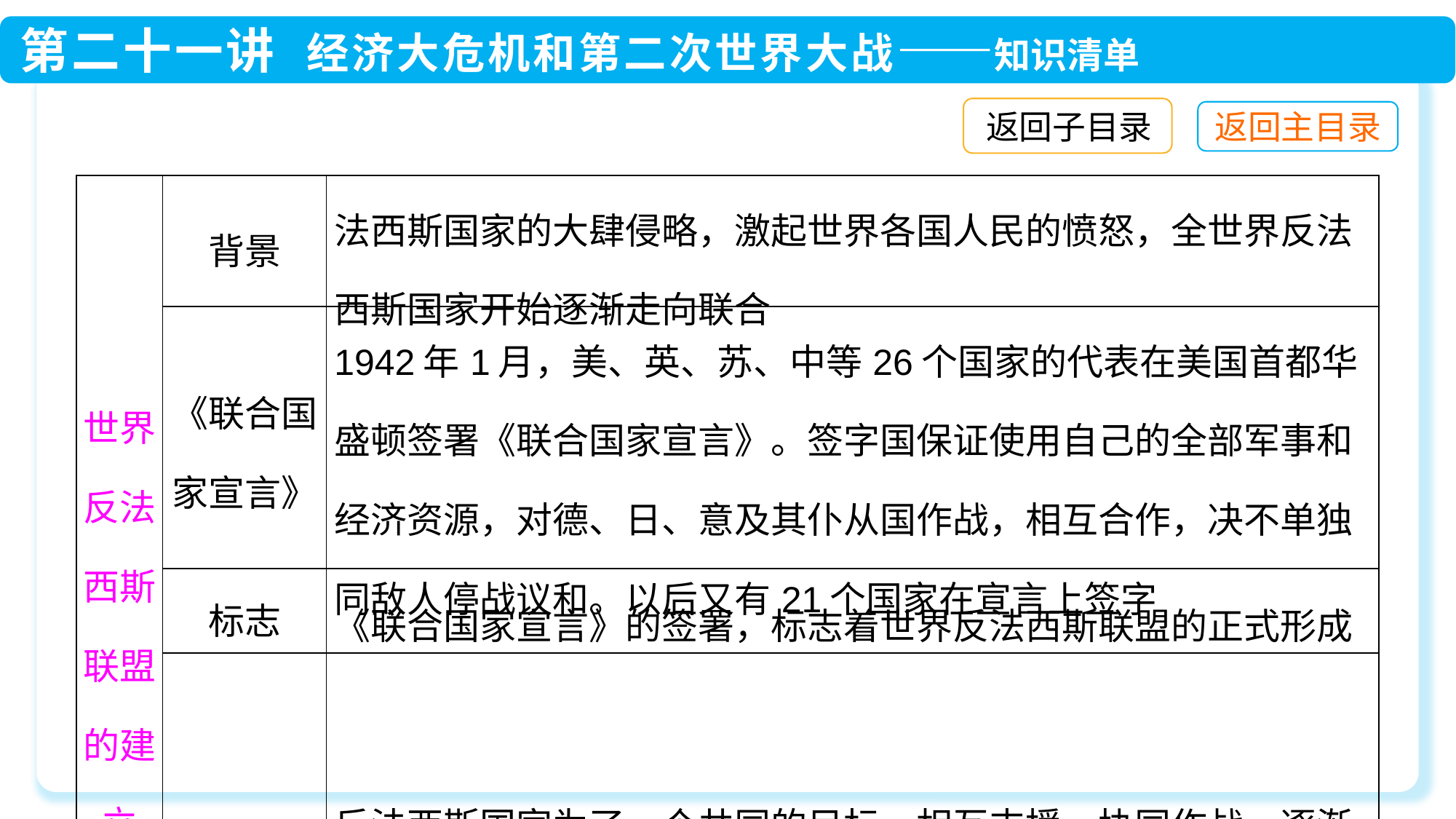

返回子目录
| 世界反法西斯联盟的建立 | 背景 | 法西斯国家的大肆侵略，激起世界各国人民的愤怒，全世界反法西斯国家开始逐渐走向联合 |
| --- | --- | --- |
|  | 《联合国家宣言》 | 1942年1月，美、英、苏、中等26个国家的代表在美国首都华盛顿签署《联合国家宣言》。签字国保证使用自己的全部军事和经济资源，对德、日、意及其仆从国作战，相互合作，决不单独同敌人停战议和。以后又有21个国家在宣言上签字 |
|  | 标志 | 《联合国家宣言》的签署，标志着世界反法西斯联盟的正式形成 |
|  | 影响 | 反法西斯国家为了一个共同的目标，相互支援，协同作战，逐渐扭转了战争的形势 |